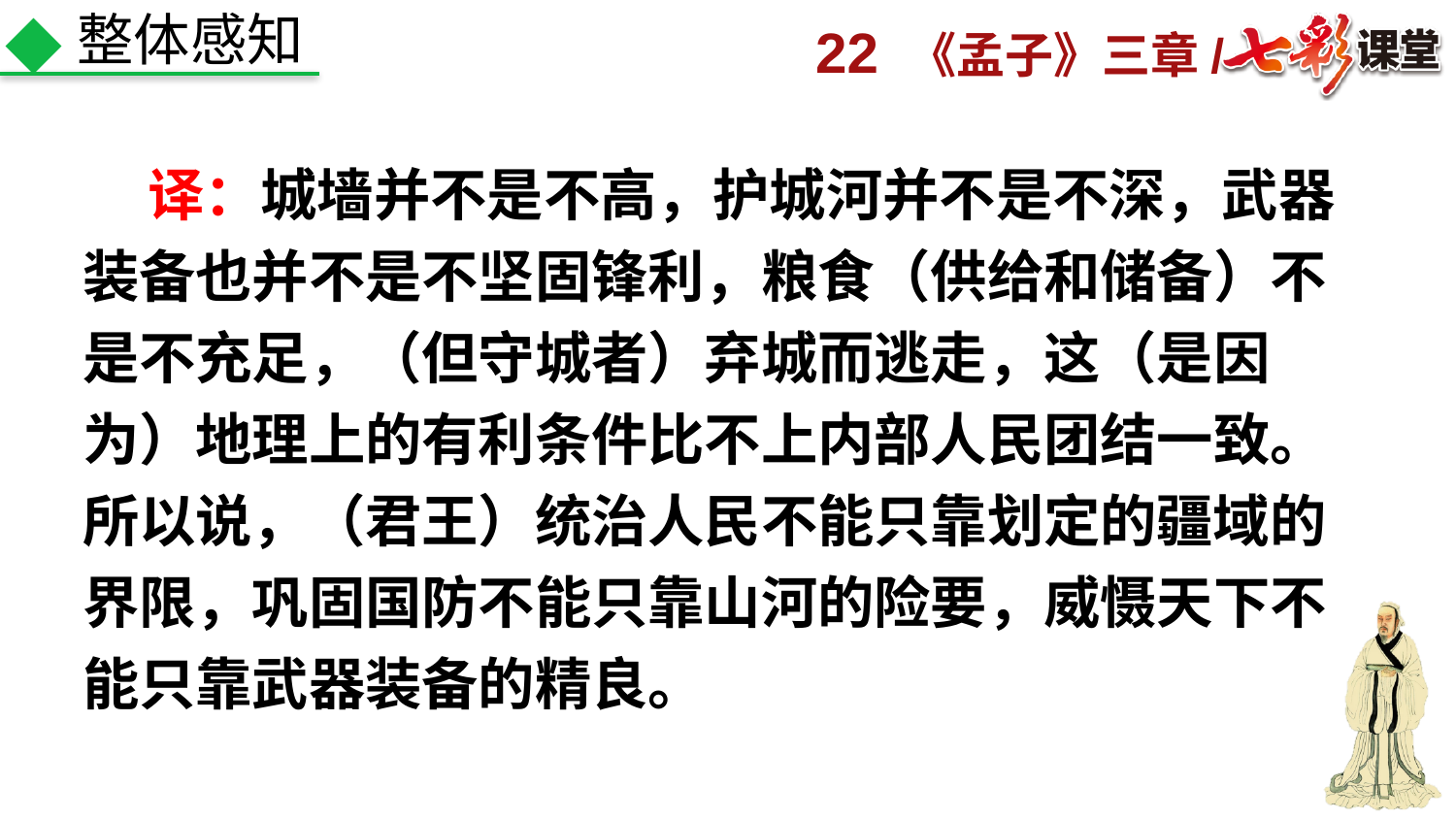

整体感知

    译：城墙并不是不高，护城河并不是不深，武器装备也并不是不坚固锋利，粮食（供给和储备）不是不充足，（但守城者）弃城而逃走，这（是因为）地理上的有利条件比不上内部人民团结一致。所以说，（君王）统治人民不能只靠划定的疆域的界限，巩固国防不能只靠山河的险要，威慑天下不能只靠武器装备的精良。